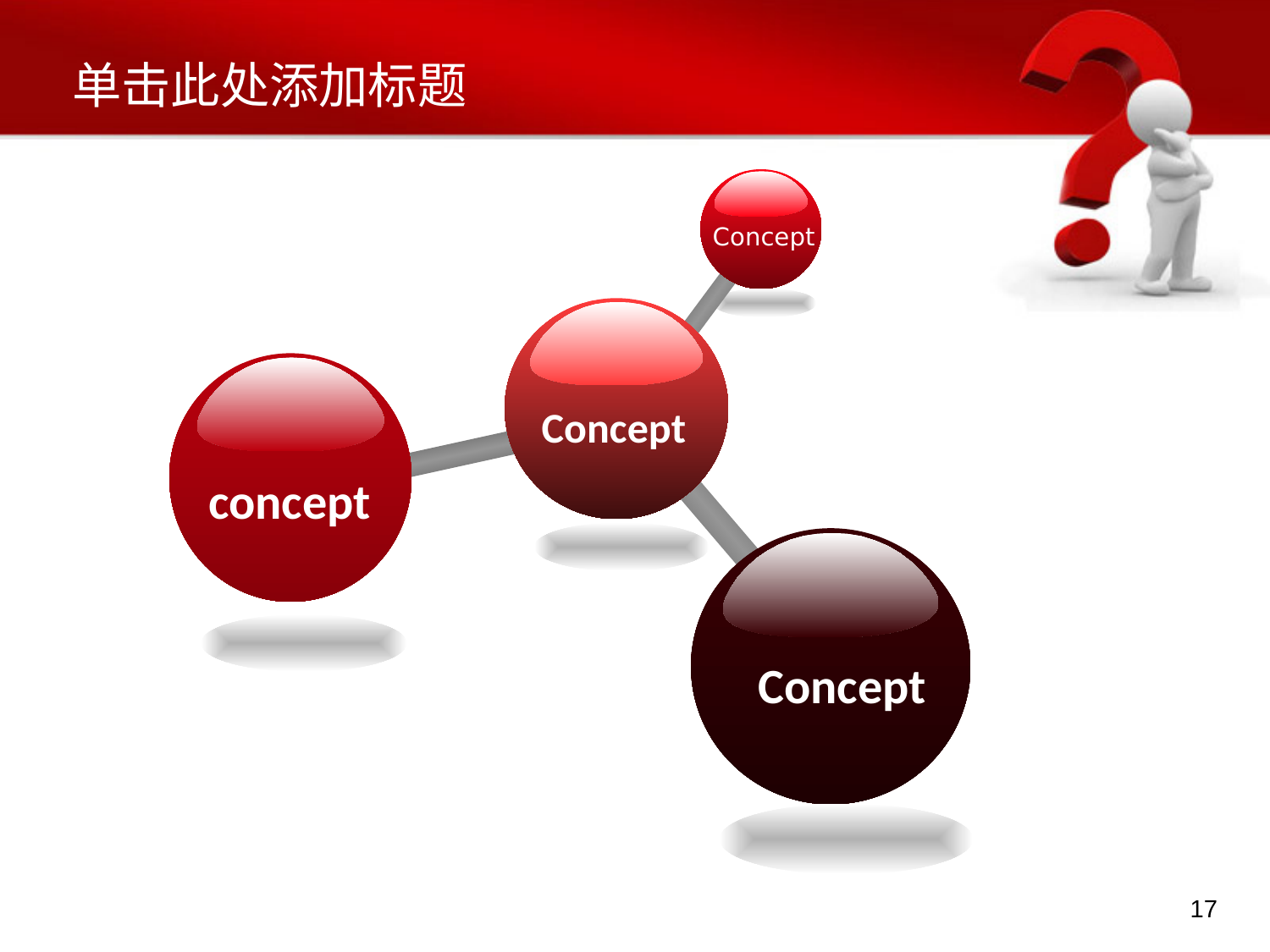

# 单击此处添加标题

Concept

Concept

concept

Concept

17